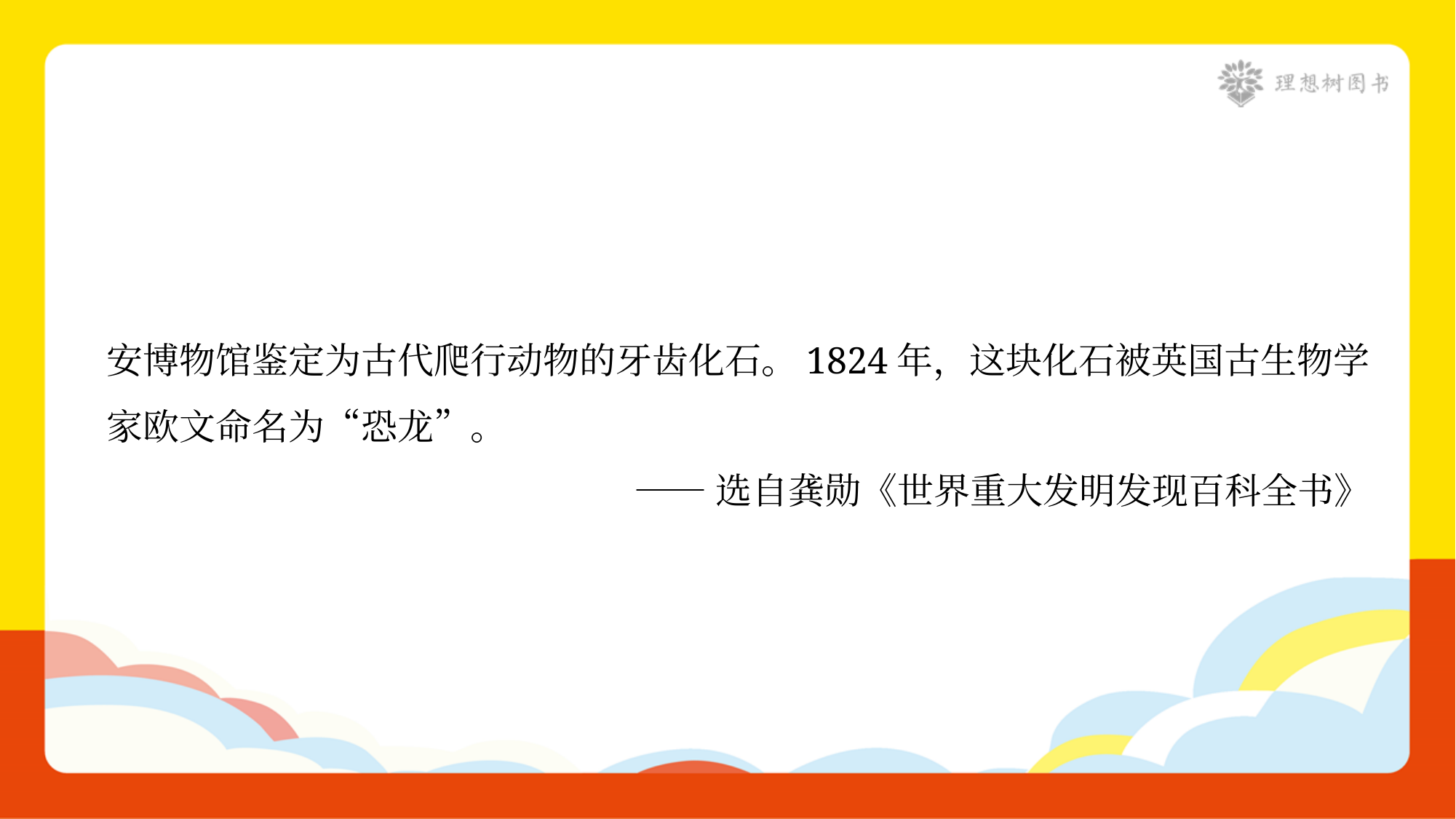

安博物馆鉴定为古代爬行动物的牙齿化石。1824年，这块化石被英国古生物学
家欧文命名为“恐龙”。
——选自龚勋《世界重大发明发现百科全书》